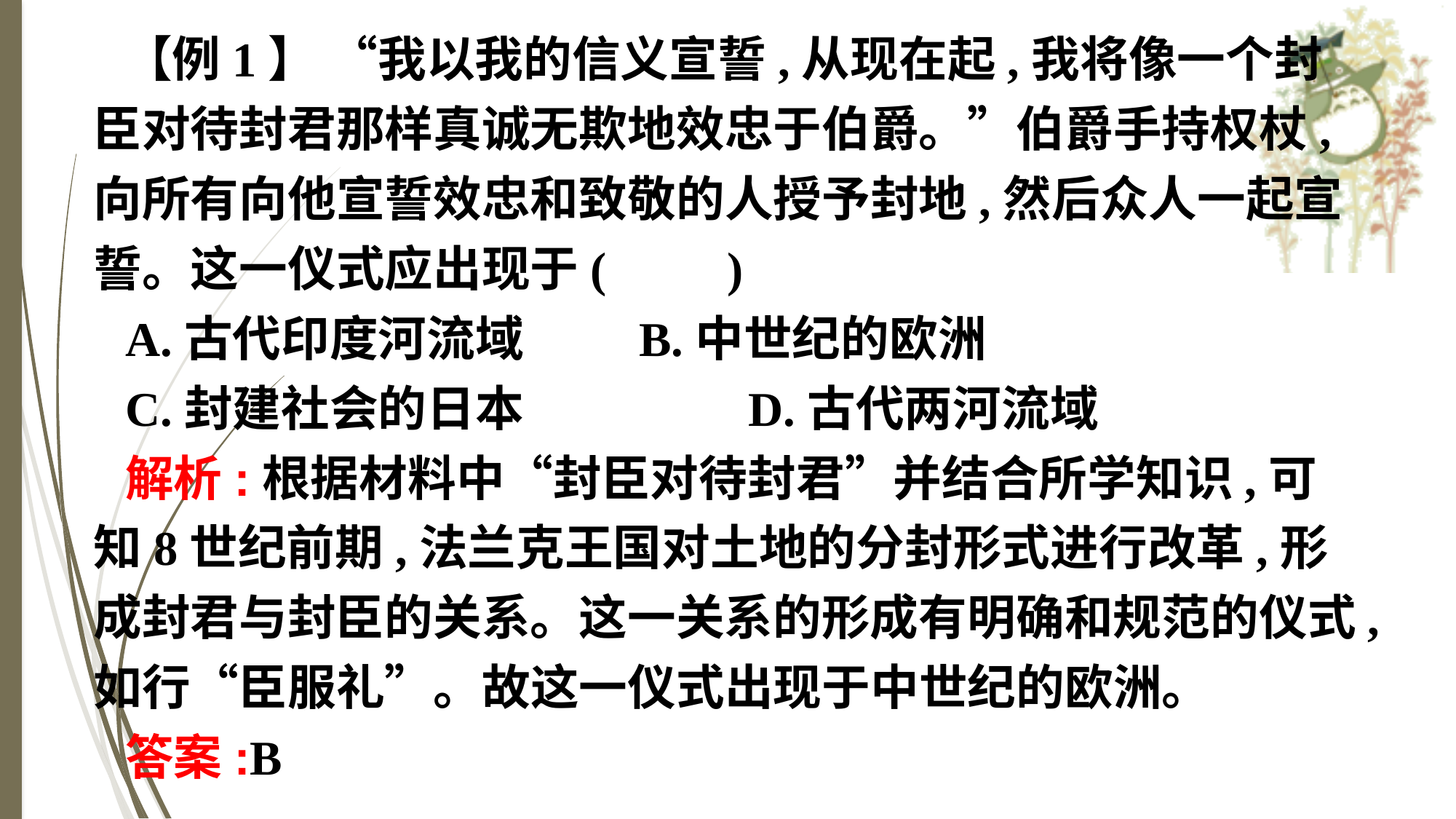

【例1】 “我以我的信义宣誓,从现在起,我将像一个封臣对待封君那样真诚无欺地效忠于伯爵。”伯爵手持权杖,向所有向他宣誓效忠和致敬的人授予封地,然后众人一起宣誓。这一仪式应出现于(　　)
A.古代印度河流域　　	B.中世纪的欧洲
C.封建社会的日本			D.古代两河流域
解析:根据材料中“封臣对待封君”并结合所学知识,可知8世纪前期,法兰克王国对土地的分封形式进行改革,形成封君与封臣的关系。这一关系的形成有明确和规范的仪式,如行“臣服礼”。故这一仪式出现于中世纪的欧洲。
答案:B